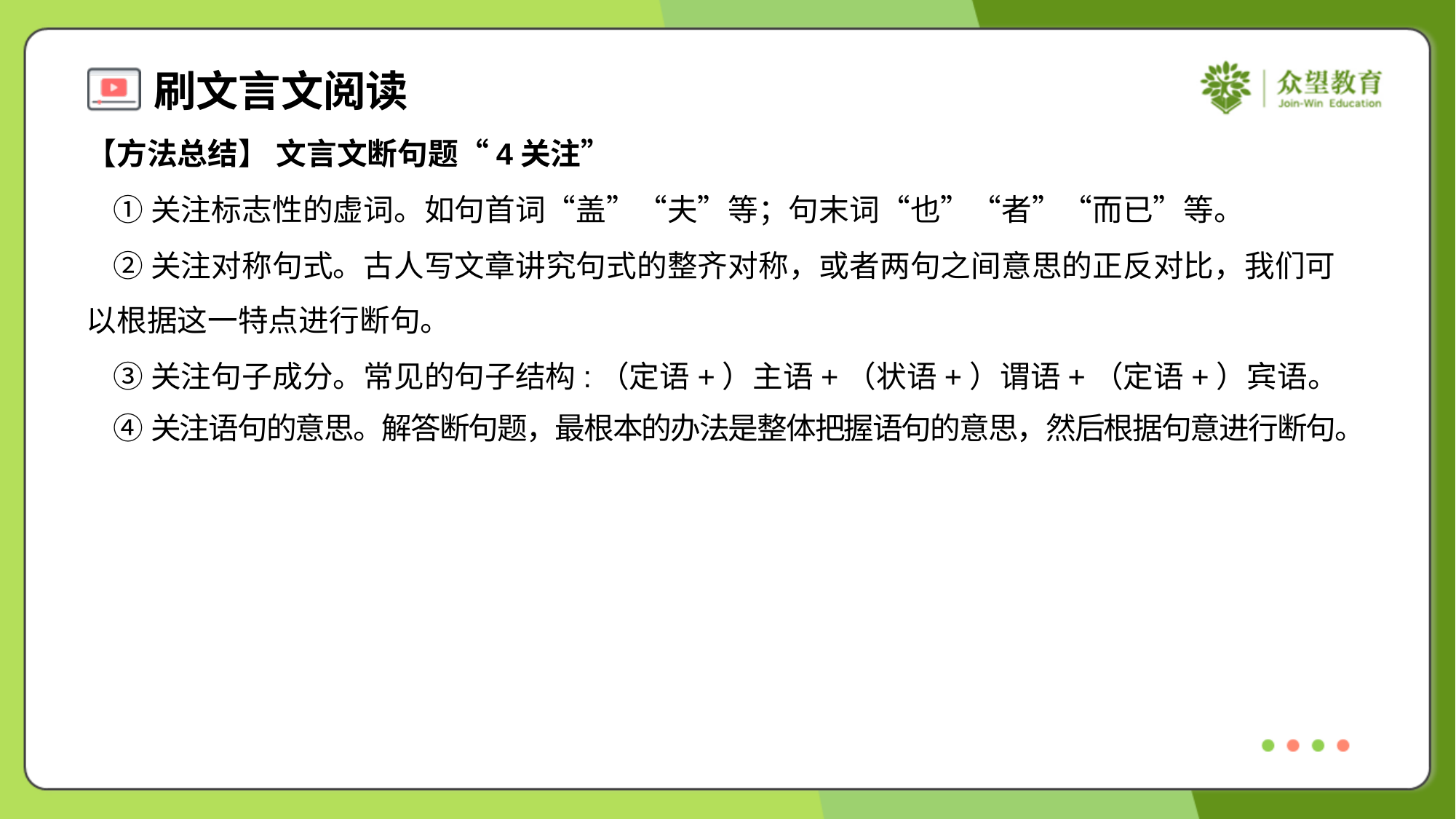

【方法总结】 文言文断句题“4关注”
    ①关注标志性的虚词。如句首词“盖”“夫”等；句末词“也”“者”“而已”等。
    ②关注对称句式。古人写文章讲究句式的整齐对称，或者两句之间意思的正反对比，我们可
以根据这一特点进行断句。
    ③关注句子成分。常见的句子结构:（定语+）主语+（状语+）谓语+（定语+）宾语。
    ④关注语句的意思。解答断句题，最根本的办法是整体把握语句的意思，然后根据句意进行断句。